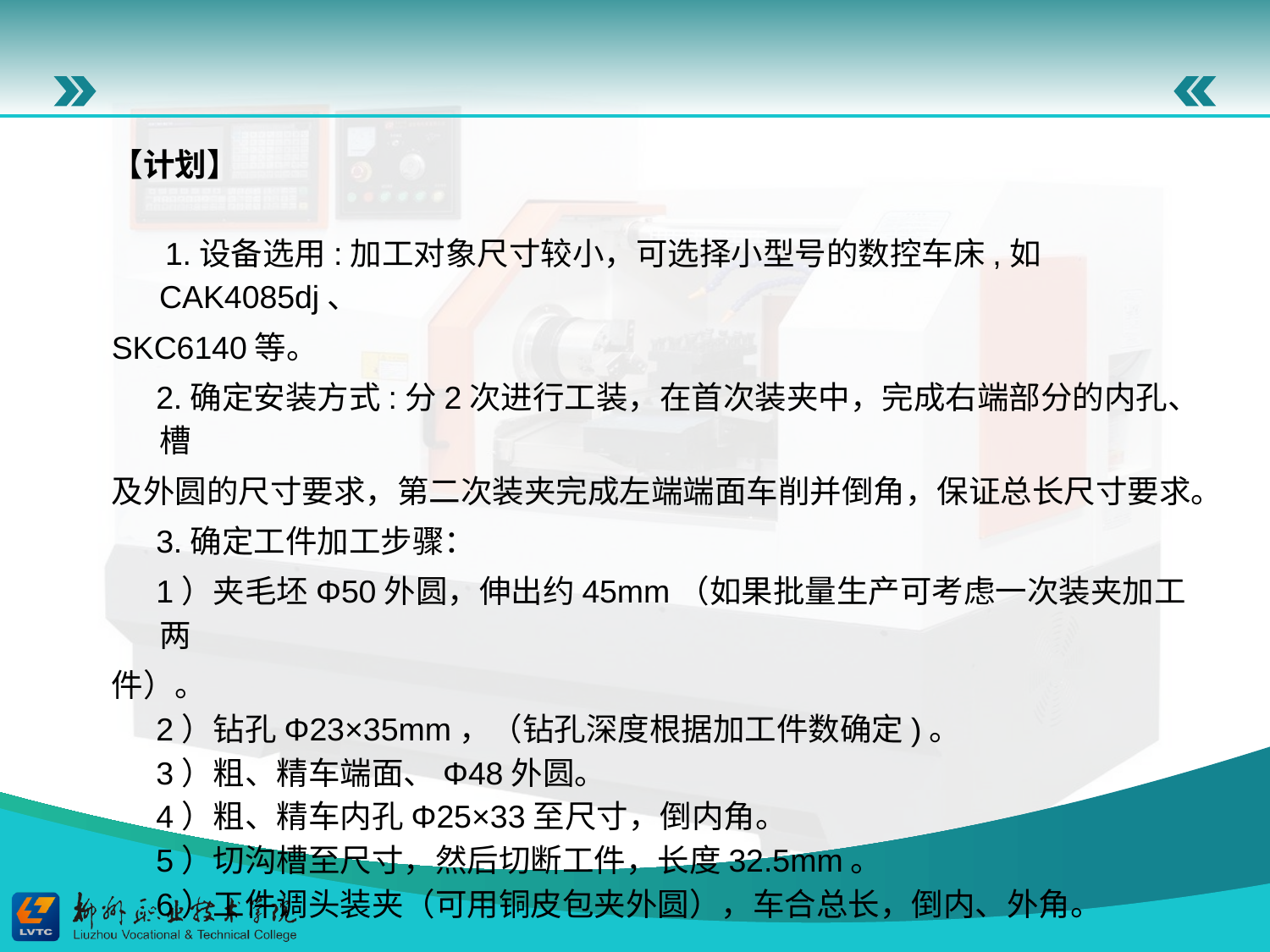

【计划】

      1.设备选用:加工对象尺寸较小，可选择小型号的数控车床,如CAK4085dj、
SKC6140等。
     2.确定安装方式:分2次进行工装，在首次装夹中，完成右端部分的内孔、槽
及外圆的尺寸要求，第二次装夹完成左端端面车削并倒角，保证总长尺寸要求。
     3.确定工件加工步骤：
     1）夹毛坯Φ50外圆，伸出约45mm（如果批量生产可考虑一次装夹加工两
件）。
     2）钻孔Φ23×35mm，（钻孔深度根据加工件数确定)。
     3）粗、精车端面、Φ48外圆。
     4）粗、精车内孔Φ25×33至尺寸，倒内角。
     5）切沟槽至尺寸，然后切断工件，长度32.5mm。
     6）工件调头装夹（可用铜皮包夹外圆），车合总长，倒内、外角。